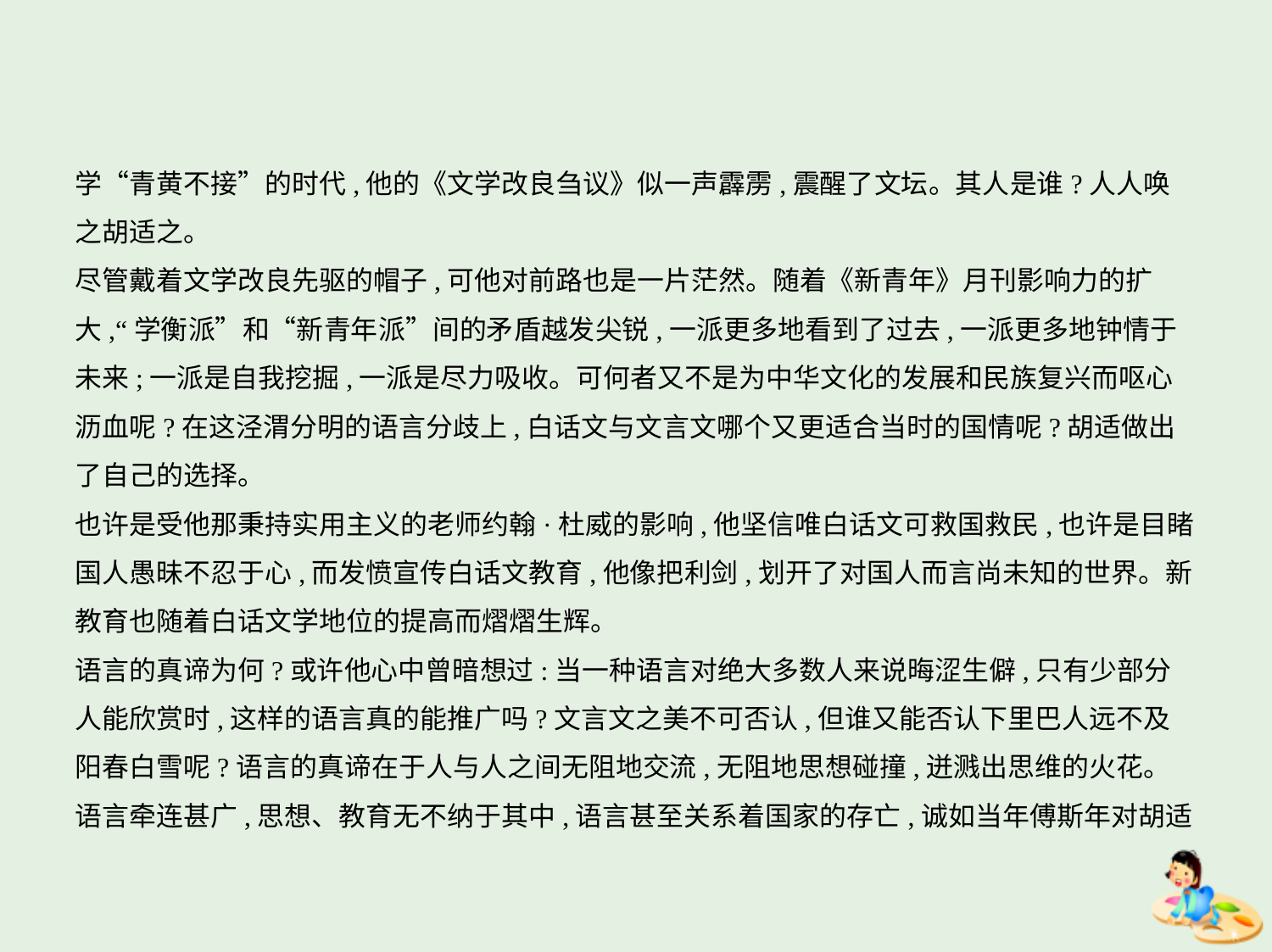

学“青黄不接”的时代,他的《文学改良刍议》似一声霹雳,震醒了文坛。其人是谁?人人唤
之胡适之。
尽管戴着文学改良先驱的帽子,可他对前路也是一片茫然。随着《新青年》月刊影响力的扩
大,“学衡派”和“新青年派”间的矛盾越发尖锐,一派更多地看到了过去,一派更多地钟情于
未来;一派是自我挖掘,一派是尽力吸收。可何者又不是为中华文化的发展和民族复兴而呕心
沥血呢?在这泾渭分明的语言分歧上,白话文与文言文哪个又更适合当时的国情呢?胡适做出
了自己的选择。
也许是受他那秉持实用主义的老师约翰·杜威的影响,他坚信唯白话文可救国救民,也许是目睹
国人愚昧不忍于心,而发愤宣传白话文教育,他像把利剑,划开了对国人而言尚未知的世界。新
教育也随着白话文学地位的提高而熠熠生辉。
语言的真谛为何?或许他心中曾暗想过:当一种语言对绝大多数人来说晦涩生僻,只有少部分
人能欣赏时,这样的语言真的能推广吗?文言文之美不可否认,但谁又能否认下里巴人远不及
阳春白雪呢?语言的真谛在于人与人之间无阻地交流,无阻地思想碰撞,迸溅出思维的火花。
语言牵连甚广,思想、教育无不纳于其中,语言甚至关系着国家的存亡,诚如当年傅斯年对胡适